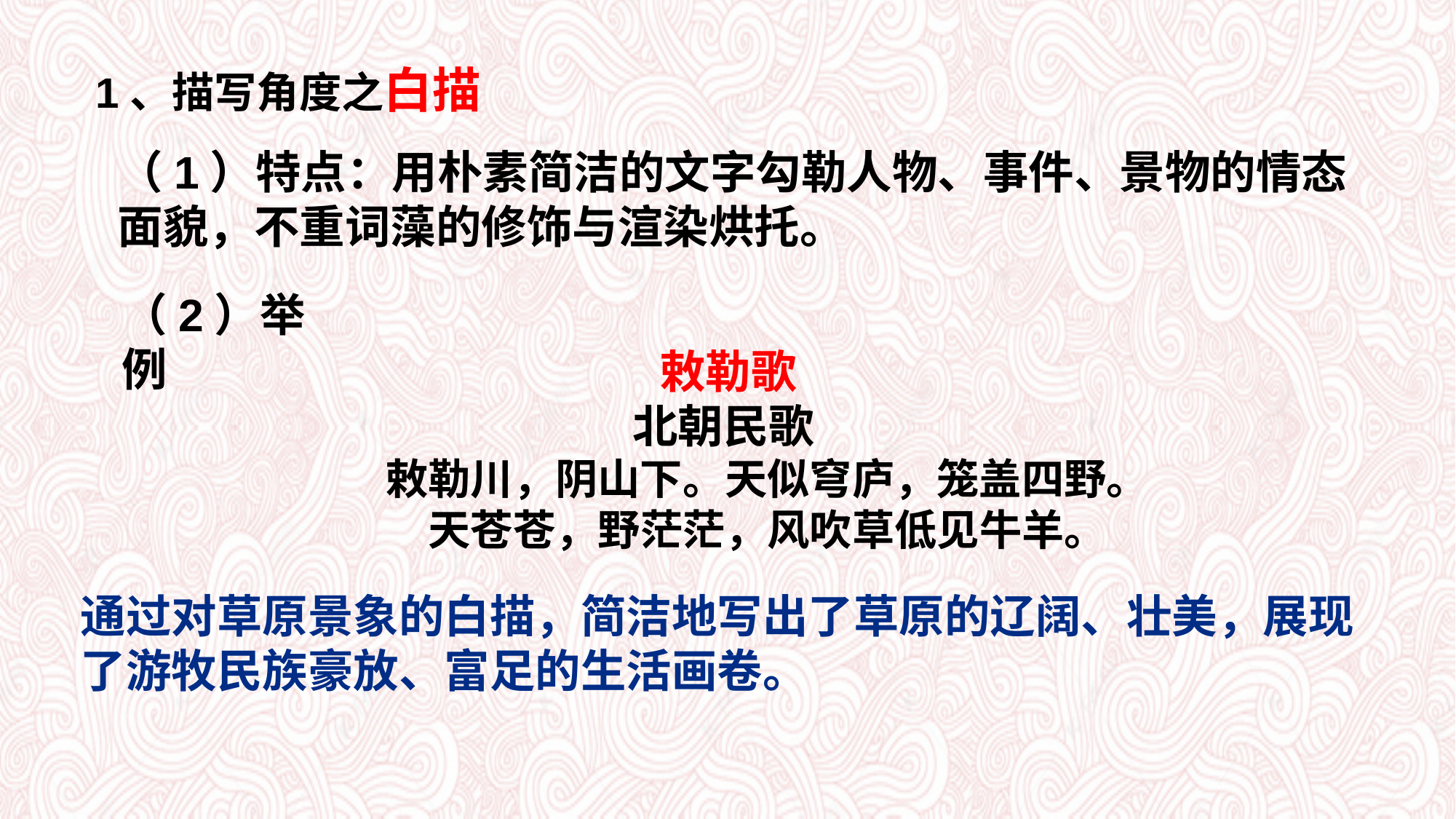

1、描写角度之白描
（1）特点：用朴素简洁的文字勾勒人物、事件、景物的情态面貌，不重词藻的修饰与渲染烘托。
（2）举例
敕勒歌
北朝民歌
       敕勒川，阴山下。天似穹庐，笼盖四野。
       天苍苍，野茫茫，风吹草低见牛羊。
通过对草原景象的白描，简洁地写出了草原的辽阔、壮美，展现了游牧民族豪放、富足的生活画卷。